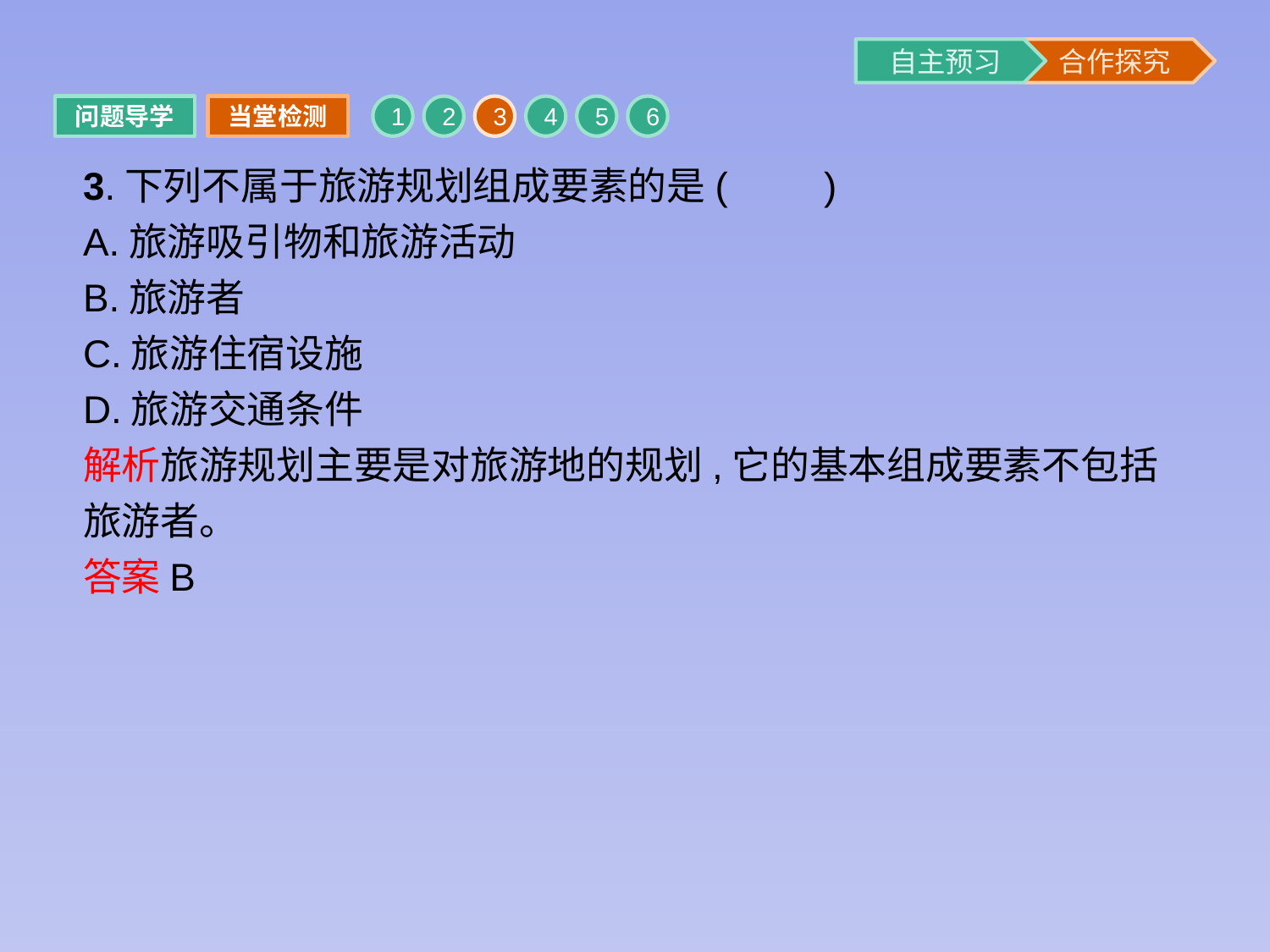

问题导学
当堂检测
1
2
3
4
5
6
3.下列不属于旅游规划组成要素的是(　　)
A.旅游吸引物和旅游活动
B.旅游者
C.旅游住宿设施
D.旅游交通条件
解析旅游规划主要是对旅游地的规划,它的基本组成要素不包括旅游者。
答案B